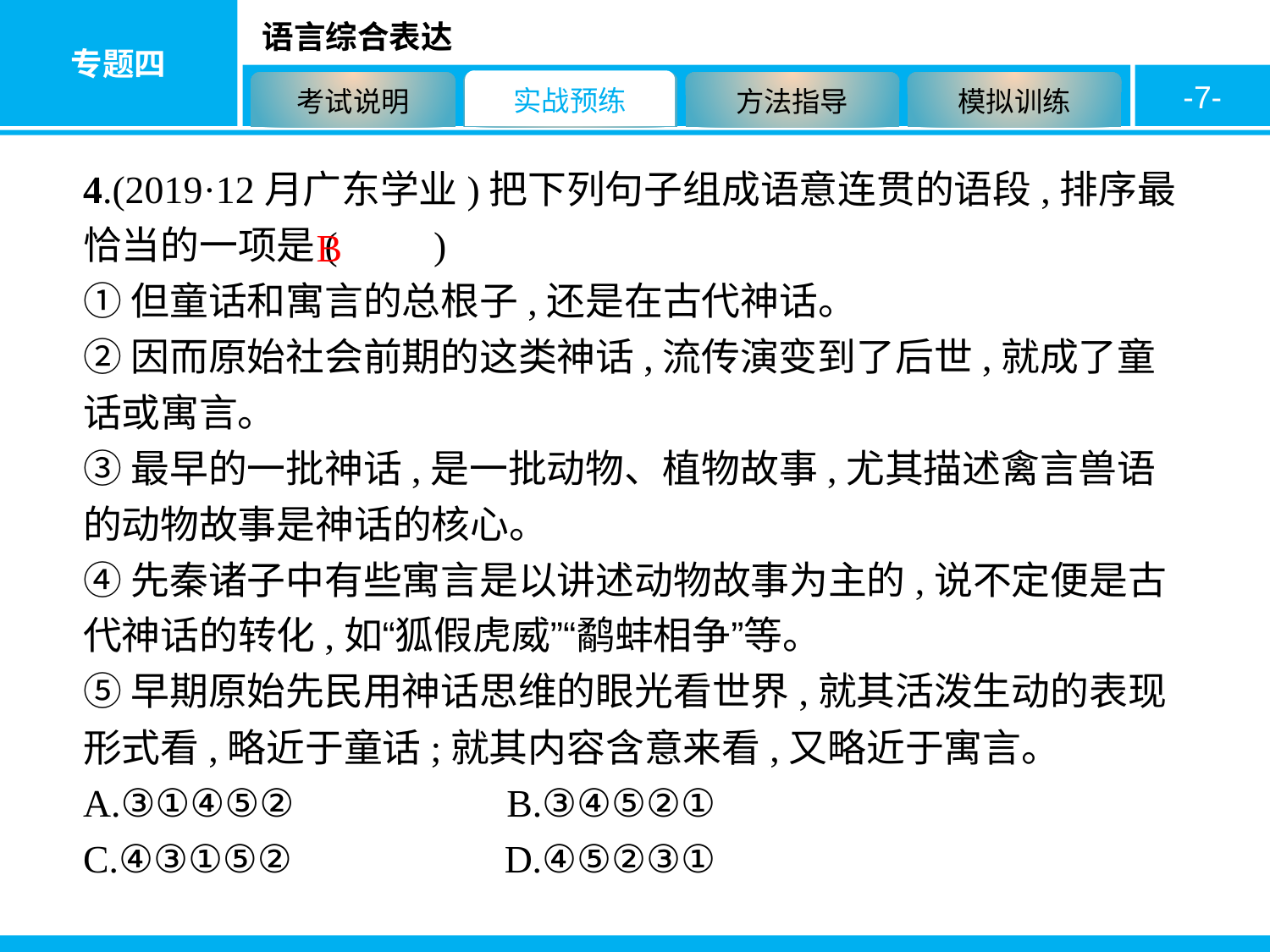

-7-
4.(2019·12月广东学业)把下列句子组成语意连贯的语段,排序最恰当的一项是(　　)
①但童话和寓言的总根子,还是在古代神话。
②因而原始社会前期的这类神话,流传演变到了后世,就成了童话或寓言。
③最早的一批神话,是一批动物、植物故事,尤其描述禽言兽语的动物故事是神话的核心。
④先秦诸子中有些寓言是以讲述动物故事为主的,说不定便是古代神话的转化,如“狐假虎威”“鹬蚌相争”等。
⑤早期原始先民用神话思维的眼光看世界,就其活泼生动的表现形式看,略近于童话;就其内容含意来看,又略近于寓言。
A.③①④⑤②　　　　　B.③④⑤②①
C.④③①⑤②　　　　　D.④⑤②③①
B